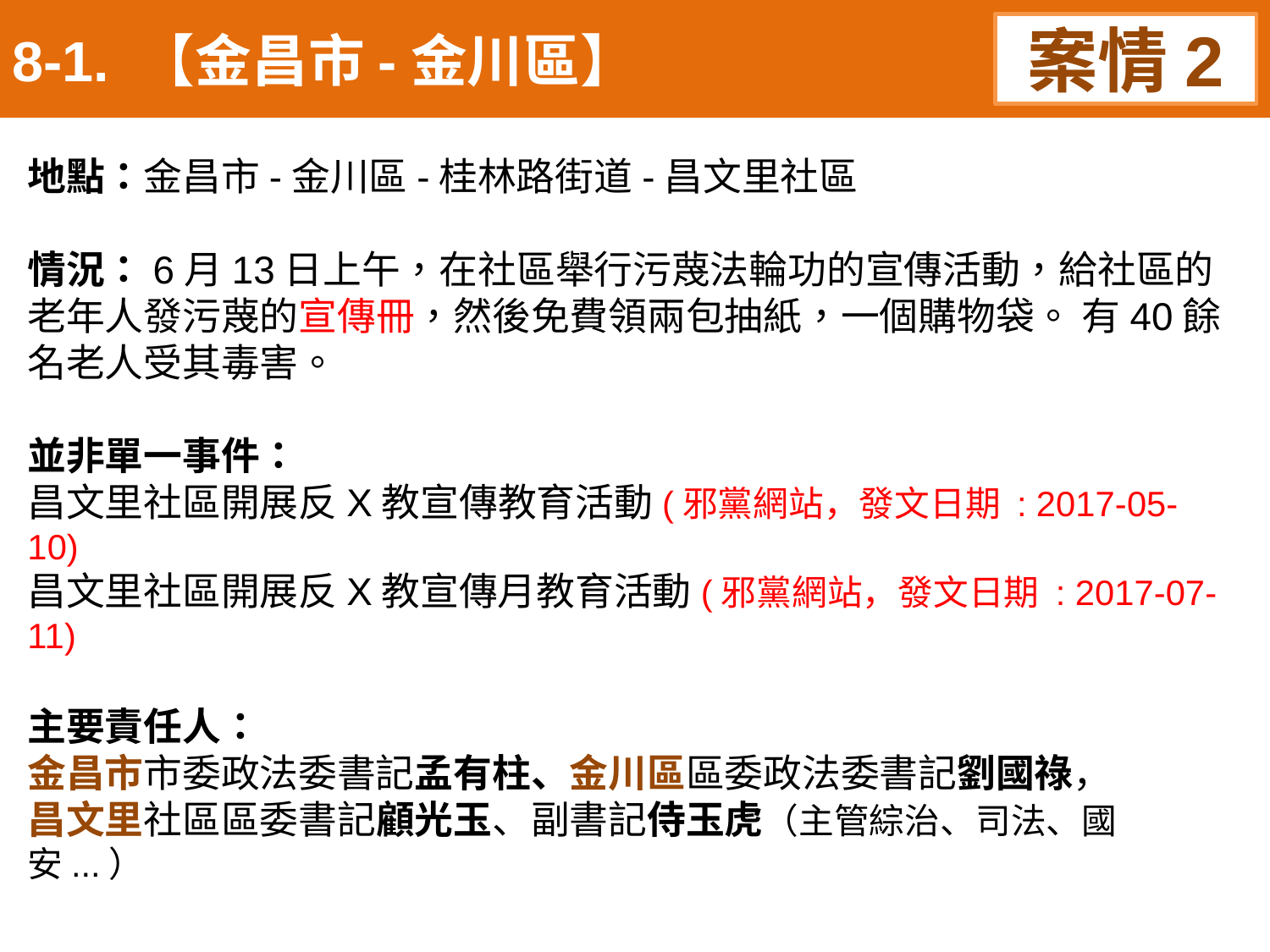

8-1. 【金昌市-金川區】
案情2
地點：金昌市-金川區-桂林路街道-昌文里社區

情況：6月13日上午，在社區舉行污蔑法輪功的宣傳活動，給社區的老年人發污蔑的宣傳冊，然後免費領兩包抽紙，一個購物袋。 有40餘名老人受其毒害。

並非單一事件：
昌文里社區開展反X教宣傳教育活動(邪黨網站，發文日期 : 2017-05-10)
昌文里社區開展反X教宣傳月教育活動(邪黨網站，發文日期 : 2017-07-11)

主要責任人：
金昌市市委政法委書記孟有柱、金川區區委政法委書記劉國祿，
昌文里社區區委書記顧光玉、副書記侍玉虎（主管綜治、司法、國安...）